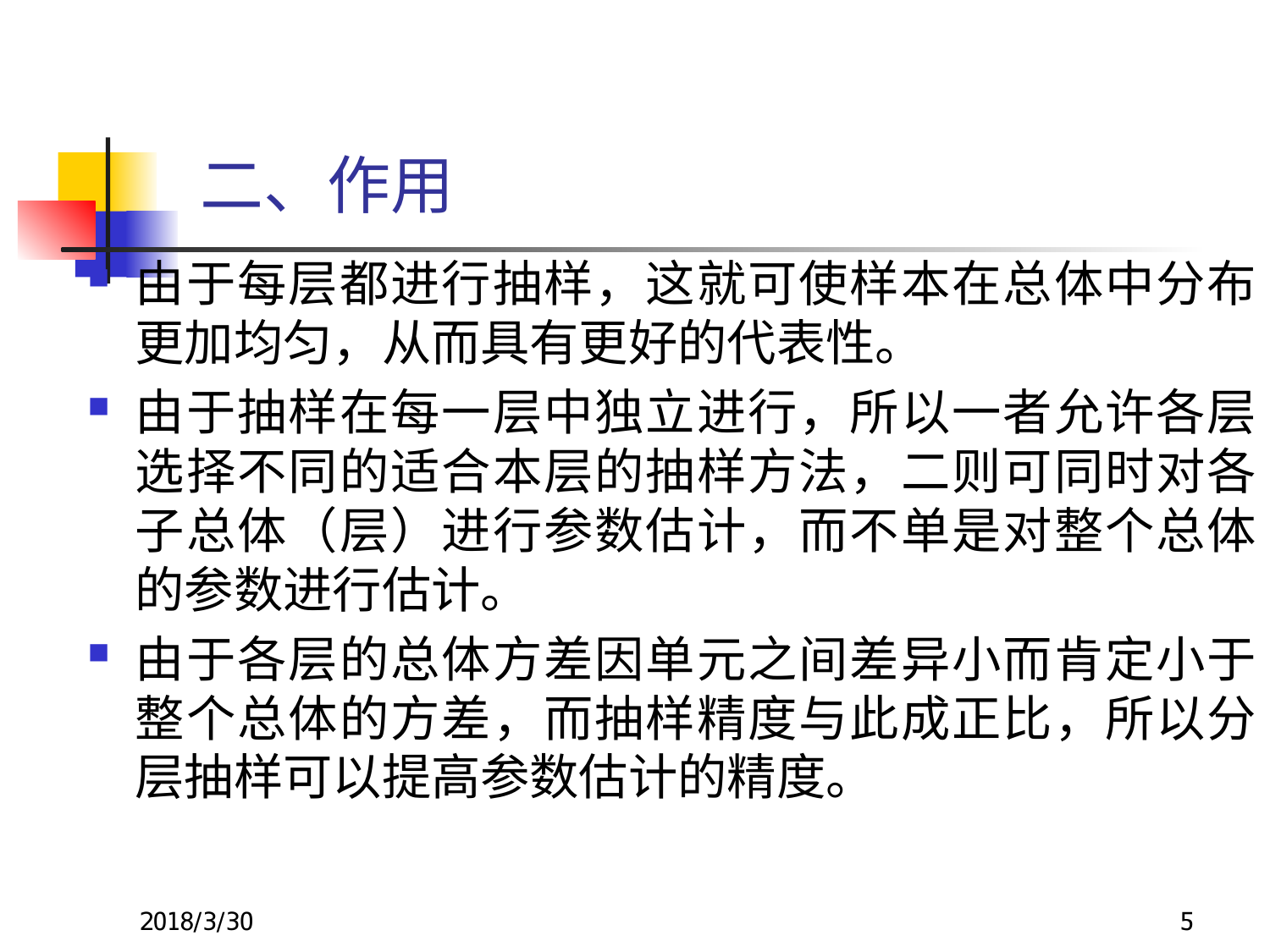

# 二、作用

由于每层都进行抽样，这就可使样本在总体中分布更加均匀，从而具有更好的代表性。
由于抽样在每一层中独立进行，所以一者允许各层选择不同的适合本层的抽样方法，二则可同时对各子总体（层）进行参数估计，而不单是对整个总体的参数进行估计。
由于各层的总体方差因单元之间差异小而肯定小于整个总体的方差，而抽样精度与此成正比，所以分层抽样可以提高参数估计的精度。
2018/3/30
5